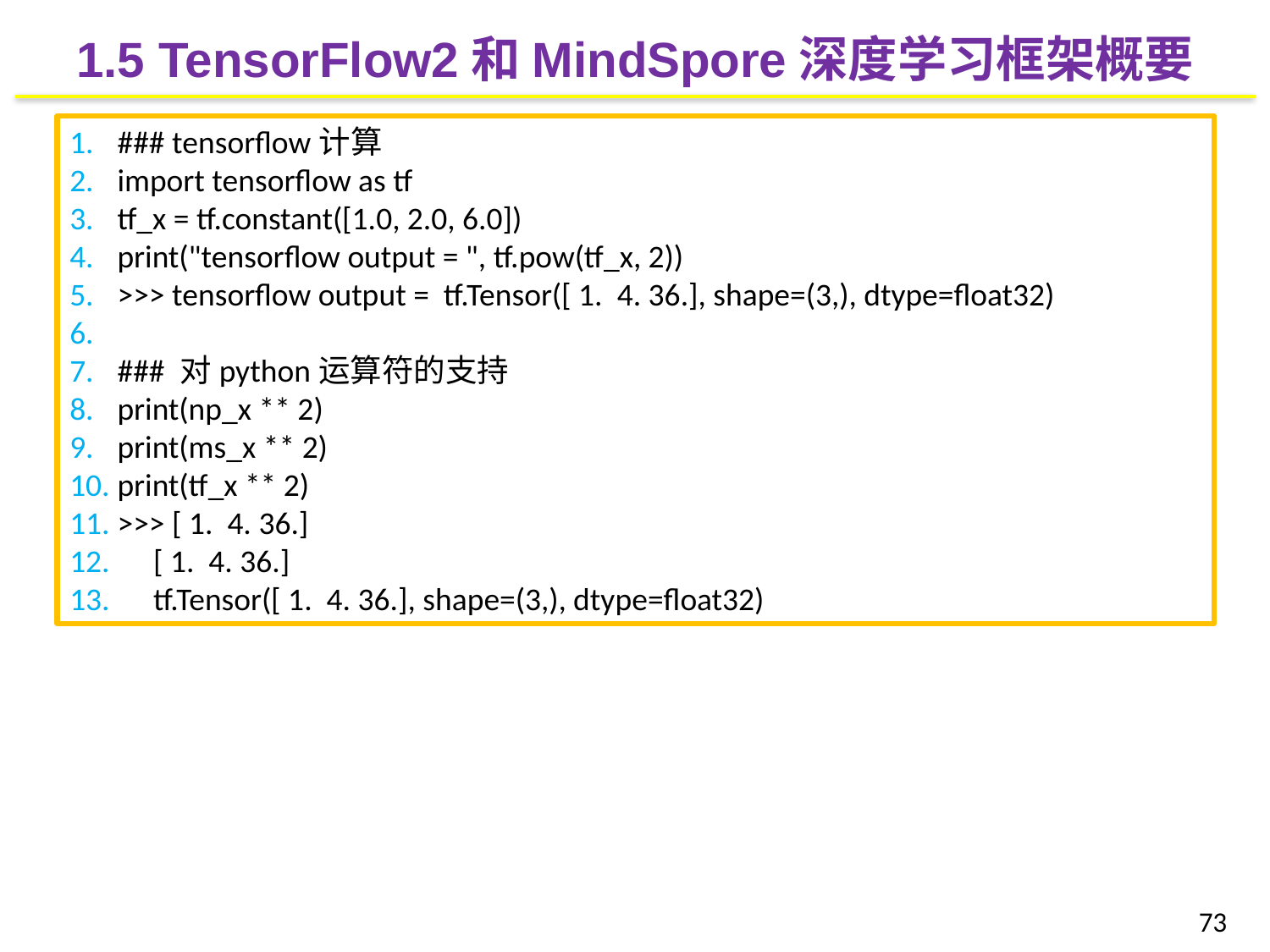

1.5 TensorFlow2和MindSpore深度学习框架概要

### tensorflow计算
import tensorflow as tf
tf_x = tf.constant([1.0, 2.0, 6.0])
print("tensorflow output = ", tf.pow(tf_x, 2))
>>> tensorflow output =  tf.Tensor([ 1.  4. 36.], shape=(3,), dtype=float32)

### 对python运算符的支持
print(np_x ** 2)
print(ms_x ** 2)
print(tf_x ** 2)
>>> [ 1.  4. 36.]
     [ 1.  4. 36.]
     tf.Tensor([ 1.  4. 36.], shape=(3,), dtype=float32)
73